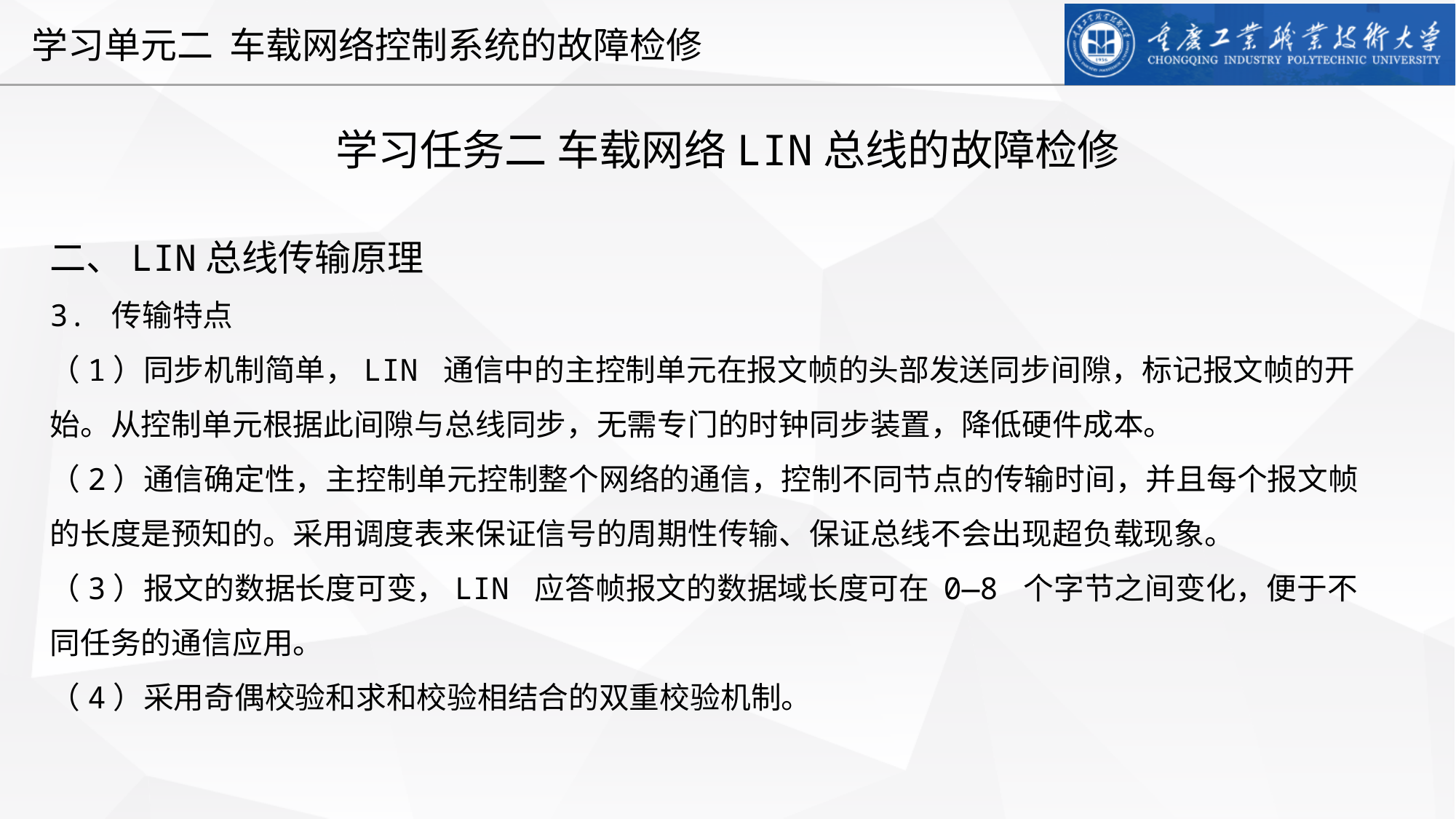

学习任务二 车载网络LIN总线的故障检修
二、LIN总线传输原理
3. 传输特点
（1）同步机制简单，LIN 通信中的主控制单元在报文帧的头部发送同步间隙，标记报文帧的开始。从控制单元根据此间隙与总线同步，无需专门的时钟同步装置，降低硬件成本。
（2）通信确定性，主控制单元控制整个网络的通信，控制不同节点的传输时间，并且每个报文帧的长度是预知的。采用调度表来保证信号的周期性传输、保证总线不会出现超负载现象。
（3）报文的数据长度可变，LIN 应答帧报文的数据域长度可在 0—8 个字节之间变化，便于不同任务的通信应用。
（4）采用奇偶校验和求和校验相结合的双重校验机制。